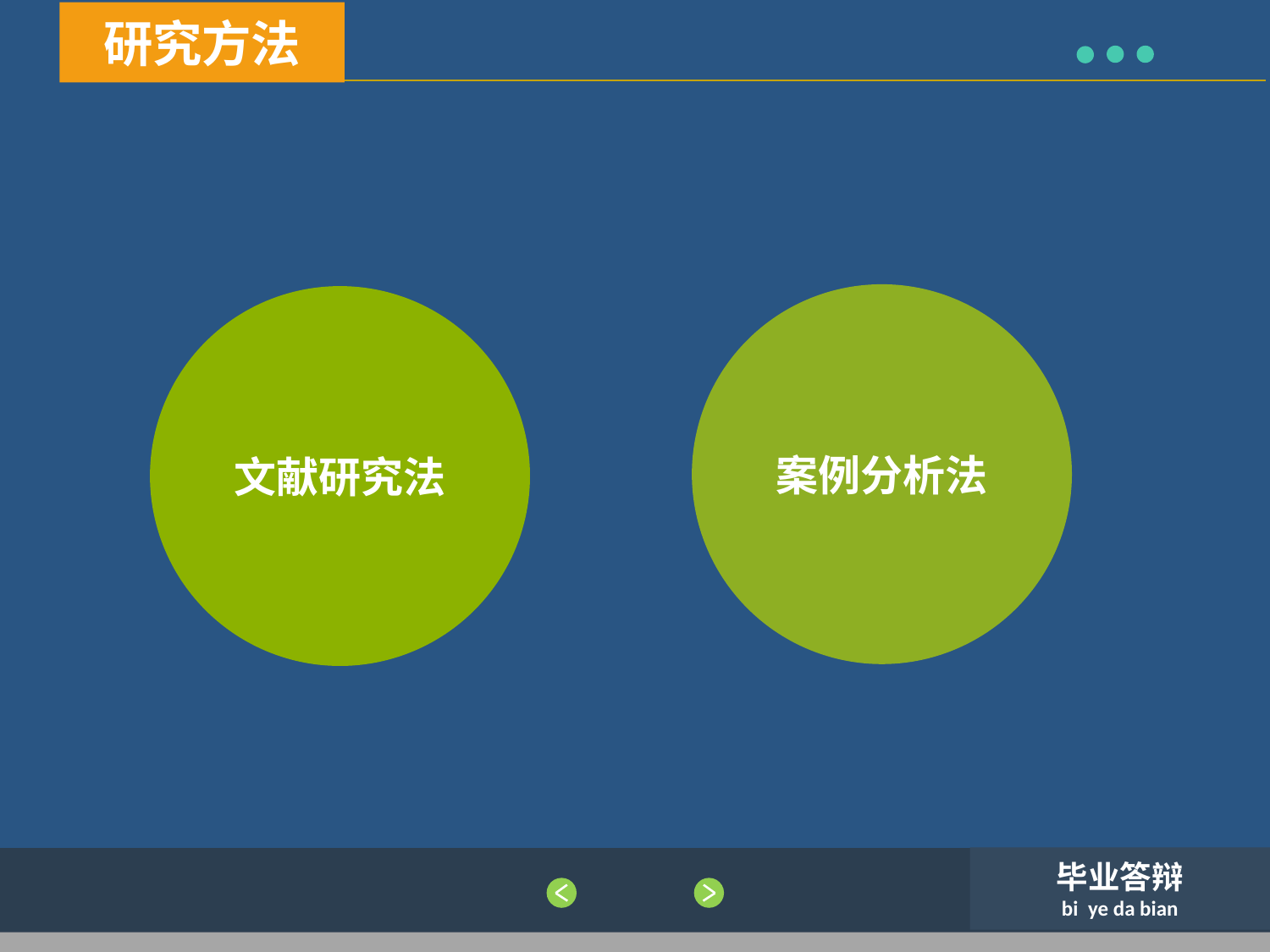

研究方法

案例分析法
文献研究法
毕业答辩
bi  ye da bian